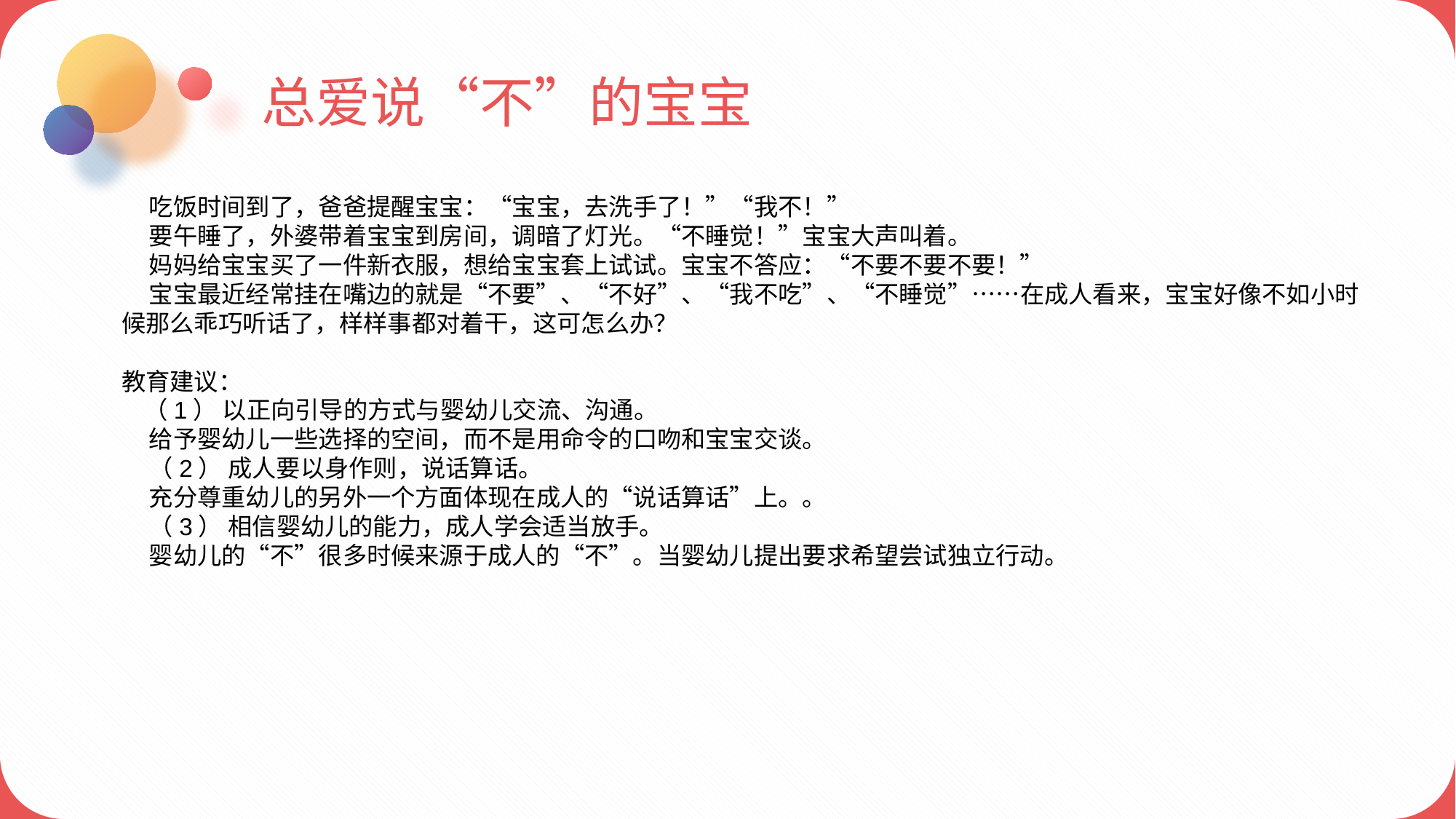

总爱说“不”的宝宝
    吃饭时间到了，爸爸提醒宝宝：“宝宝，去洗手了！”“我不！”
    要午睡了，外婆带着宝宝到房间，调暗了灯光。“不睡觉！”宝宝大声叫着。
    妈妈给宝宝买了一件新衣服，想给宝宝套上试试。宝宝不答应：“不要不要不要！”
    宝宝最近经常挂在嘴边的就是“不要”、“不好”、“我不吃”、“不睡觉”……在成人看来，宝宝好像不如小时候那么乖巧听话了，样样事都对着干，这可怎么办？

教育建议：
   （1） 以正向引导的方式与婴幼儿交流、沟通。
    给予婴幼儿一些选择的空间，而不是用命令的口吻和宝宝交谈。
    （2） 成人要以身作则，说话算话。
    充分尊重幼儿的另外一个方面体现在成人的“说话算话”上。。
    （3） 相信婴幼儿的能力，成人学会适当放手。
    婴幼儿的“不”很多时候来源于成人的“不”。当婴幼儿提出要求希望尝试独立行动。